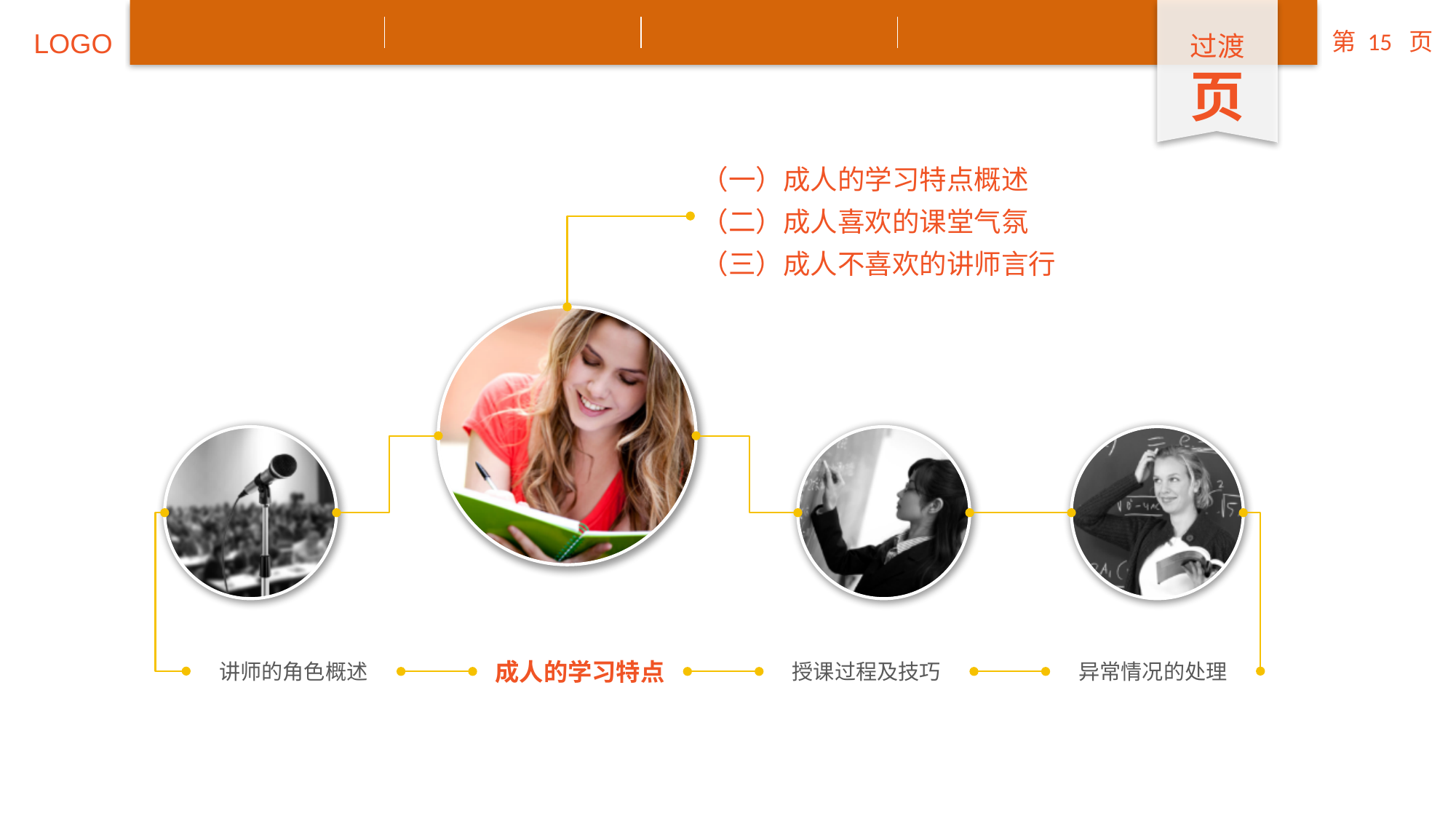

过渡
页
（一）成人的学习特点概述
（二）成人喜欢的课堂气氛
（三）成人不喜欢的讲师言行

成人的学习特点
讲师的角色概述
授课过程及技巧
异常情况的处理